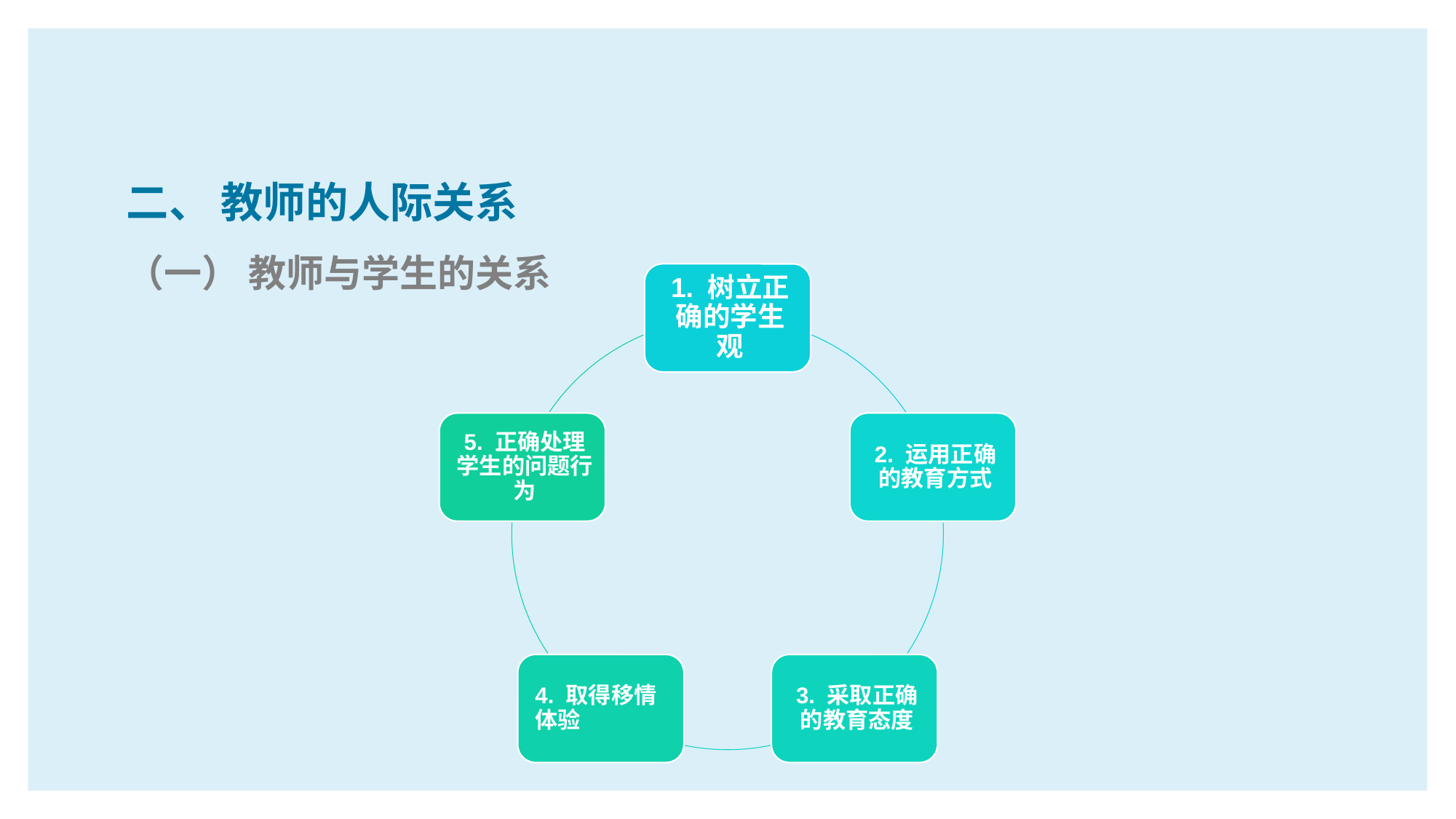

二、 教师的人际关系
（一） 教师与学生的关系
1. 树立正确的学生观
2. 运用正确的教育方式
3. 采取正确的教育态度
4. 取得移情体验
5. 正确处理学生的问题行为